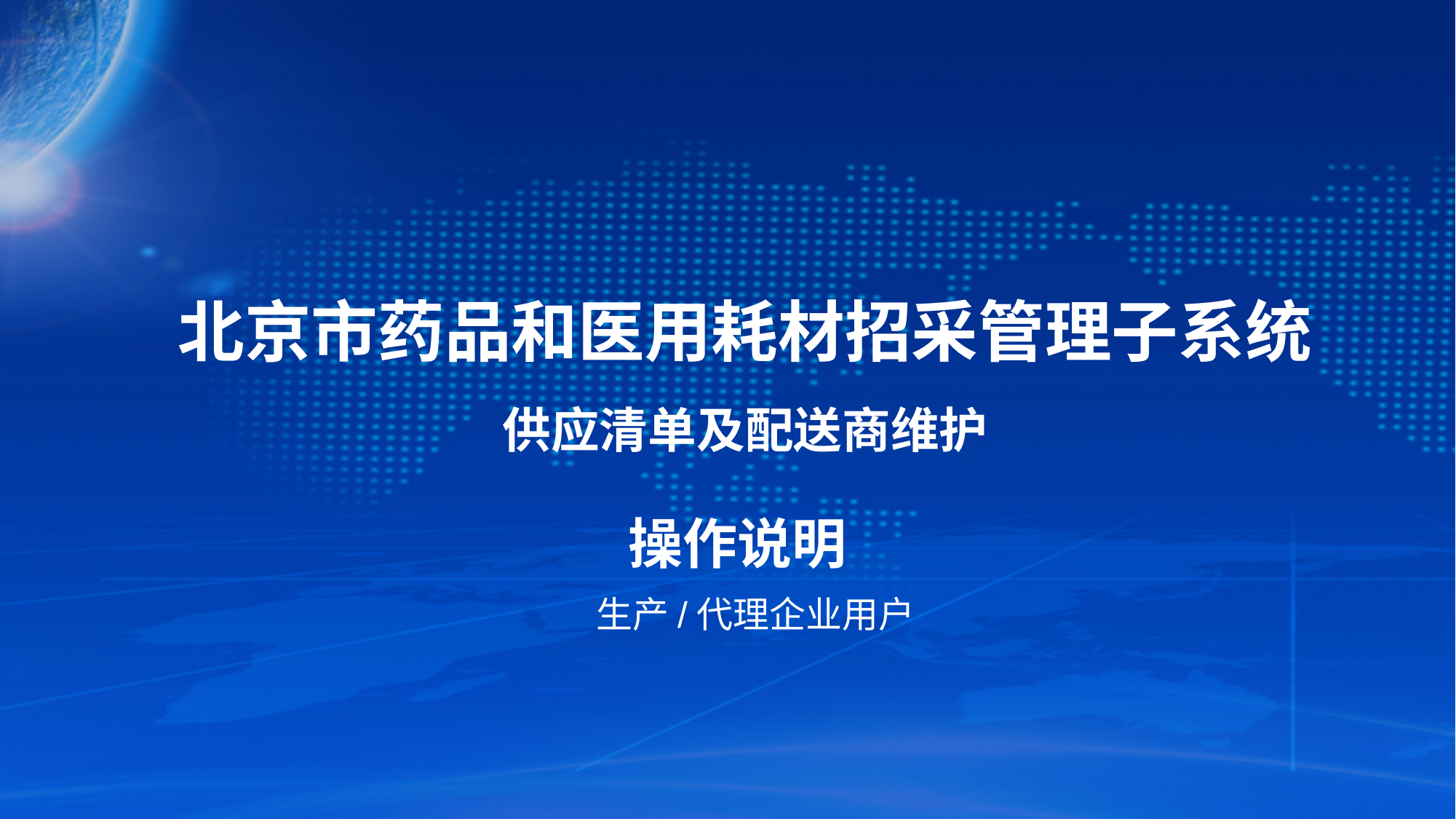

北京市药品和医用耗材招采管理子系统
供应清单及配送商维护
操作说明
生产/代理企业用户